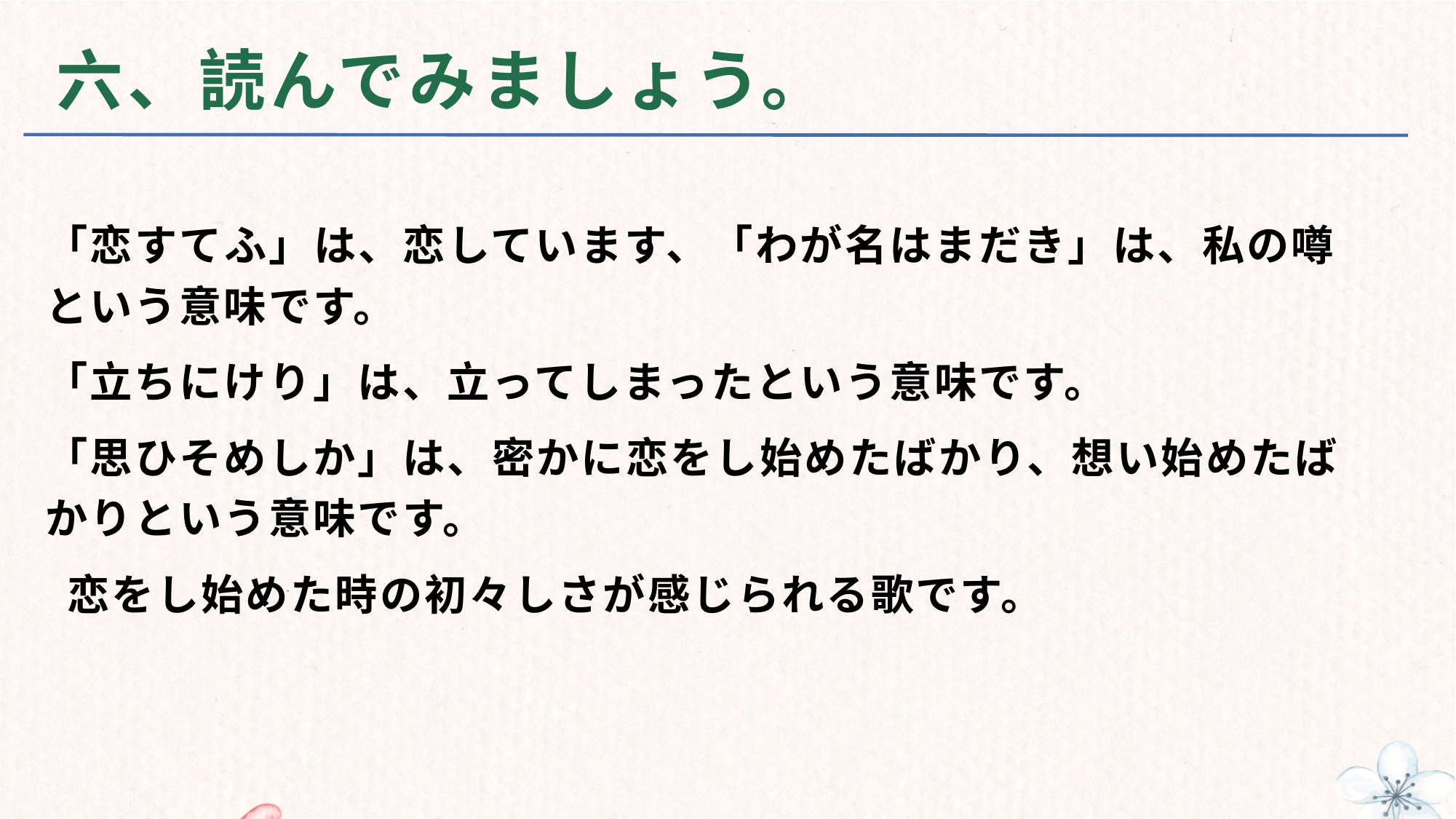

# 六、読んでみましょう。
「恋すてふ」は、恋しています、「わが名はまだき」は、私の噂という意味です。
「立ちにけり」は、立ってしまったという意味です。
「思ひそめしか」は、密かに恋をし始めたばかり、想い始めたばかりという意味です。
 恋をし始めた時の初々しさが感じられる歌です。